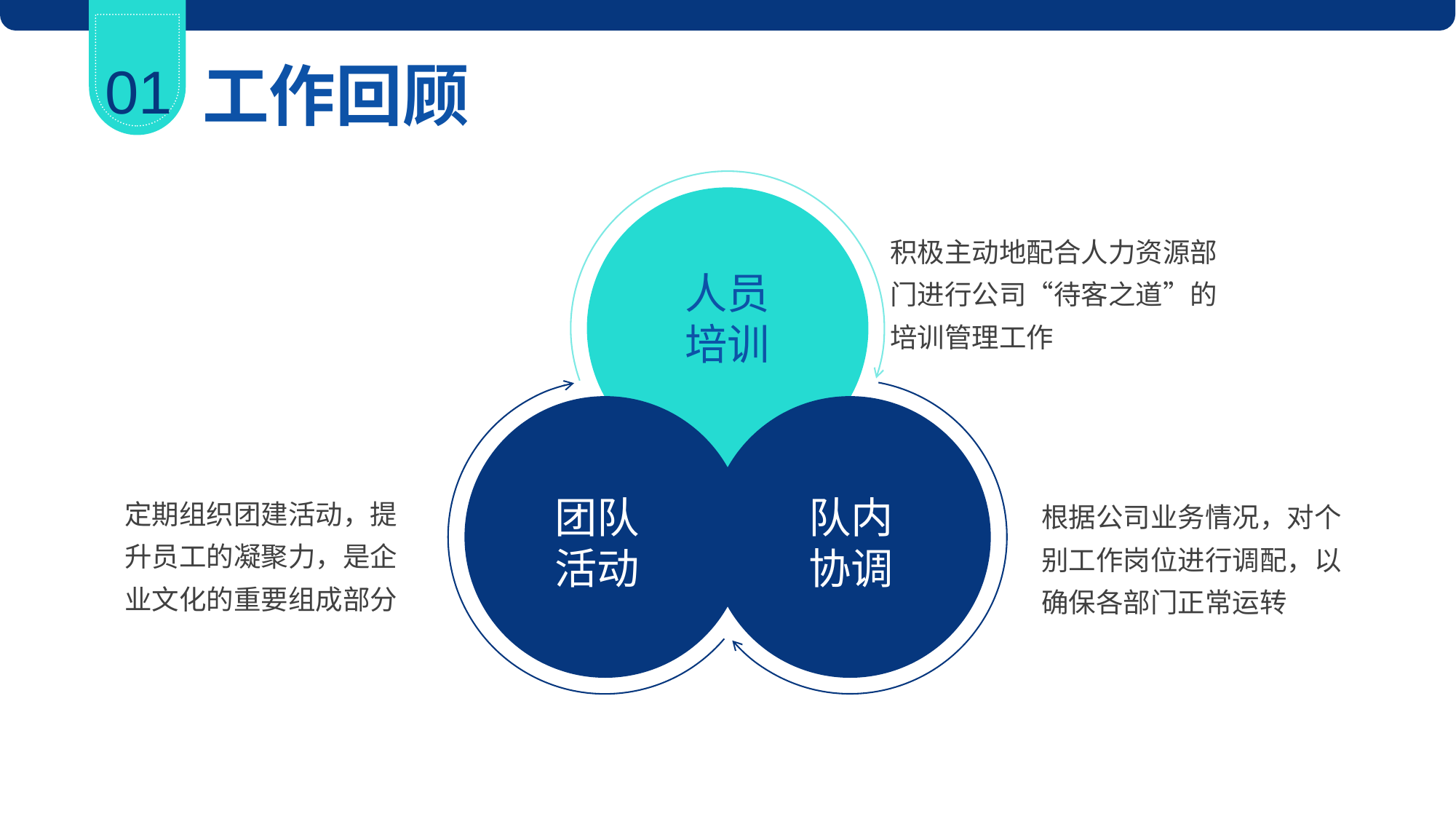

01
工作回顾

人员培训
积极主动地配合人力资源部门进行公司“待客之道”的培训管理工作

团队活动

队内协调
定期组织团建活动，提升员工的凝聚力，是企业文化的重要组成部分
根据公司业务情况，对个别工作岗位进行调配，以确保各部门正常运转